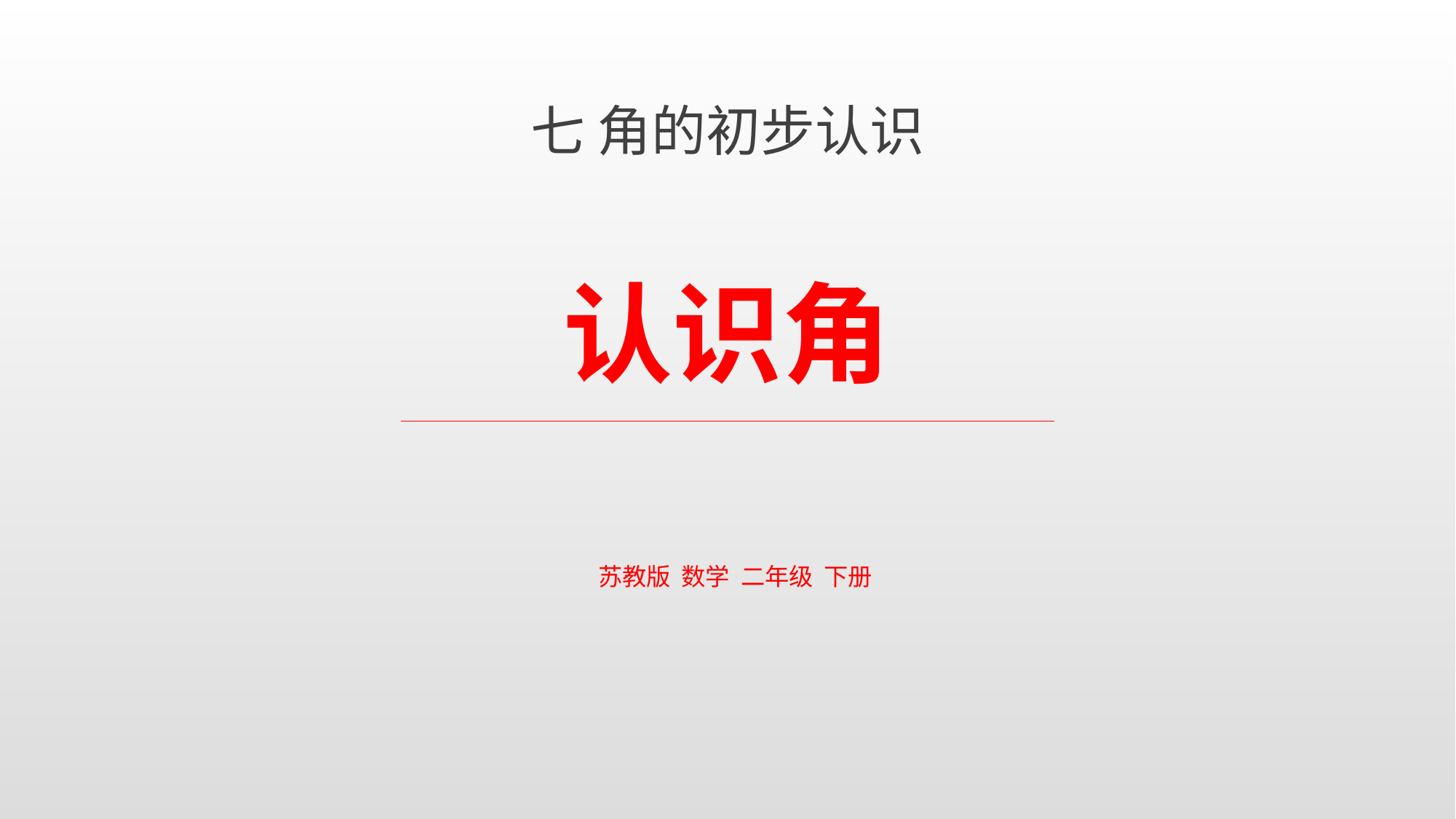

七 角的初步认识
认识角
苏教版  数学  二年级  下册